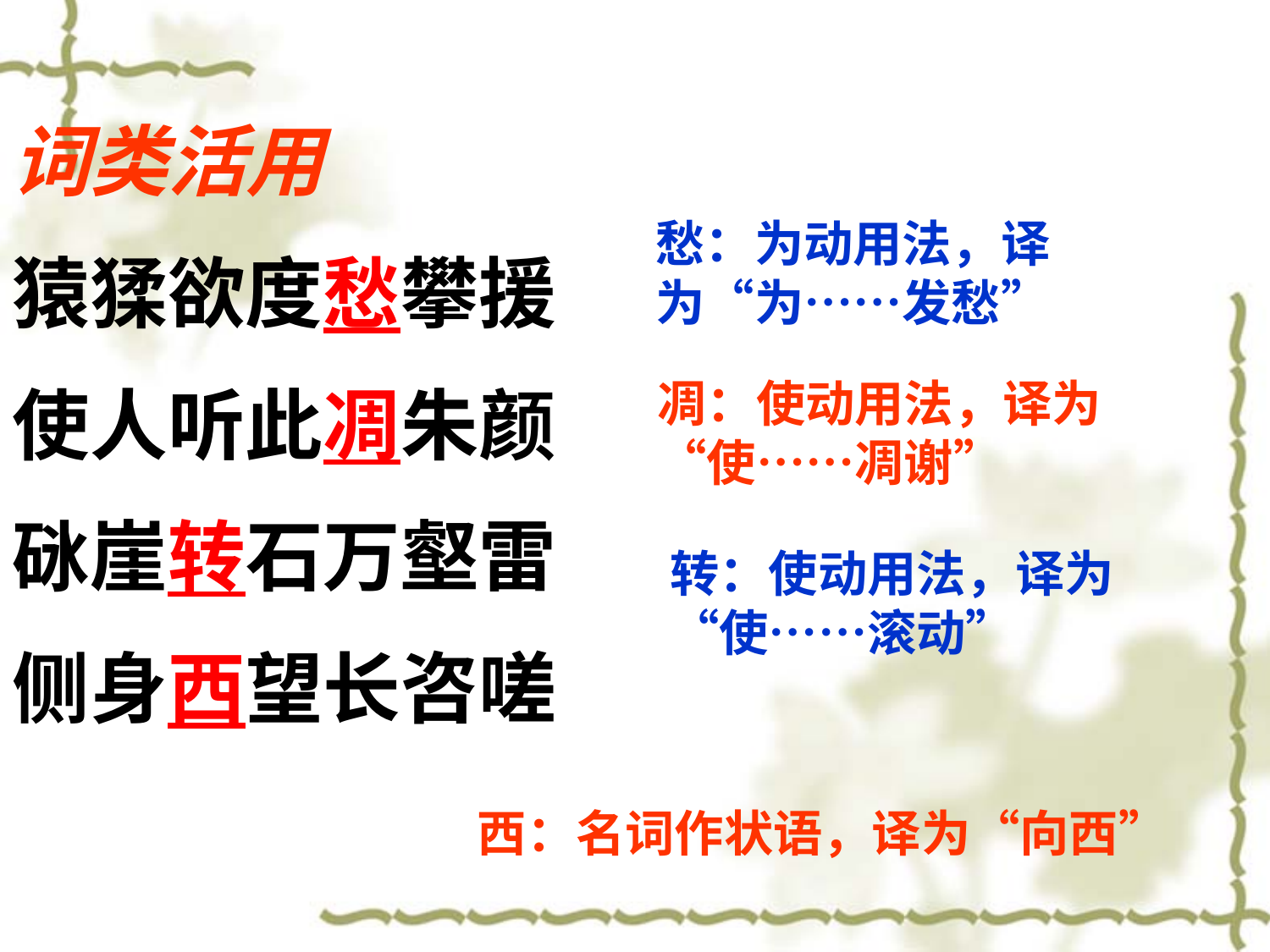

词类活用
猿猱欲度愁攀援
使人听此凋朱颜
砯崖转石万壑雷
侧身西望长咨嗟
愁：为动用法，译为“为……发愁”
凋：使动用法，译为“使……凋谢”
转：使动用法，译为“使……滚动”

西：名词作状语，译为“向西”